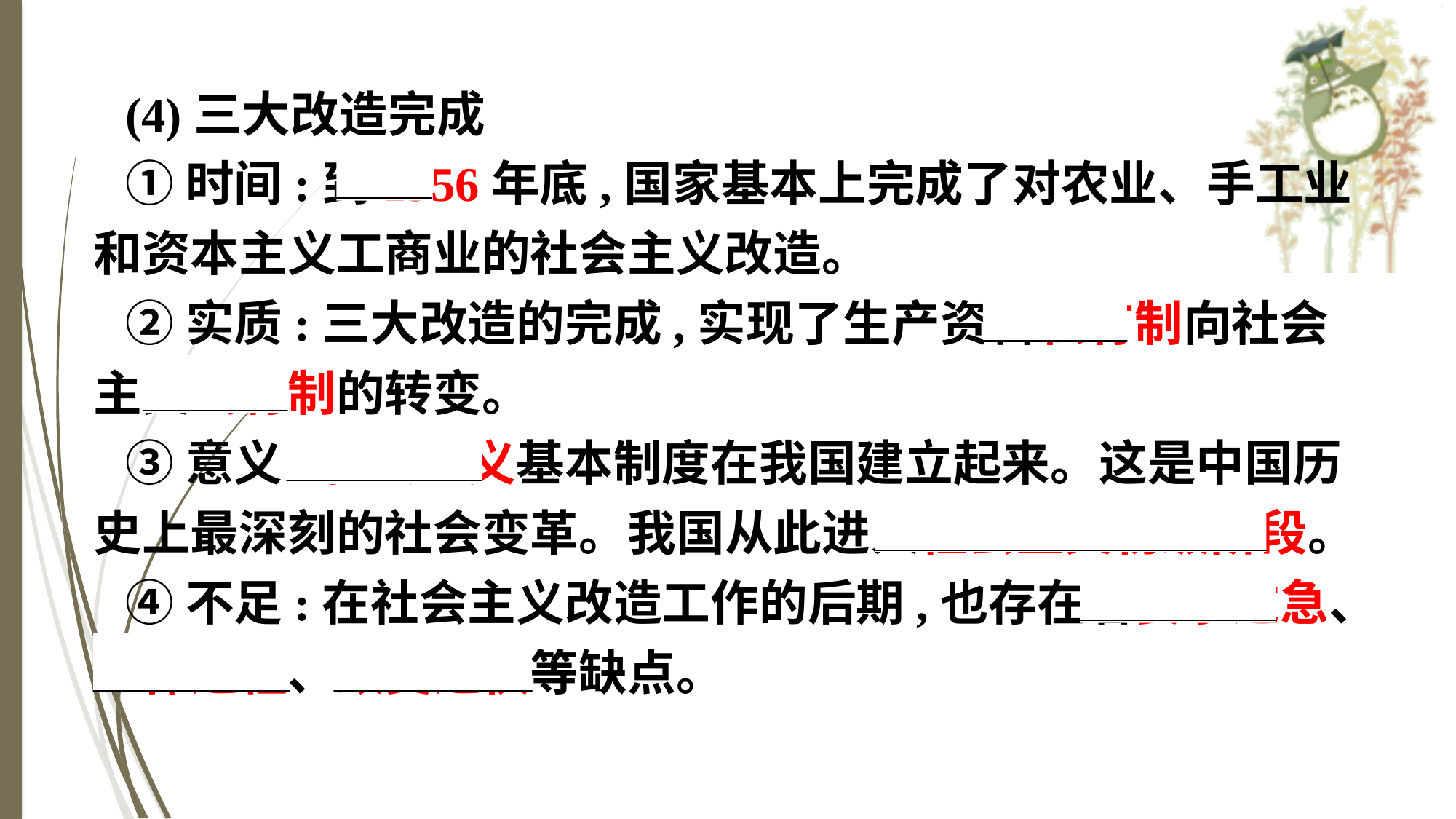

(4)三大改造完成
①时间:到1956年底,国家基本上完成了对农业、手工业和资本主义工商业的社会主义改造。
②实质:三大改造的完成,实现了生产资料私有制向社会主义公有制的转变。
③意义:社会主义基本制度在我国建立起来。这是中国历史上最深刻的社会变革。我国从此进入社会主义初级阶段。
④不足:在社会主义改造工作的后期,也存在着要求过急、工作过粗、改变过快等缺点。